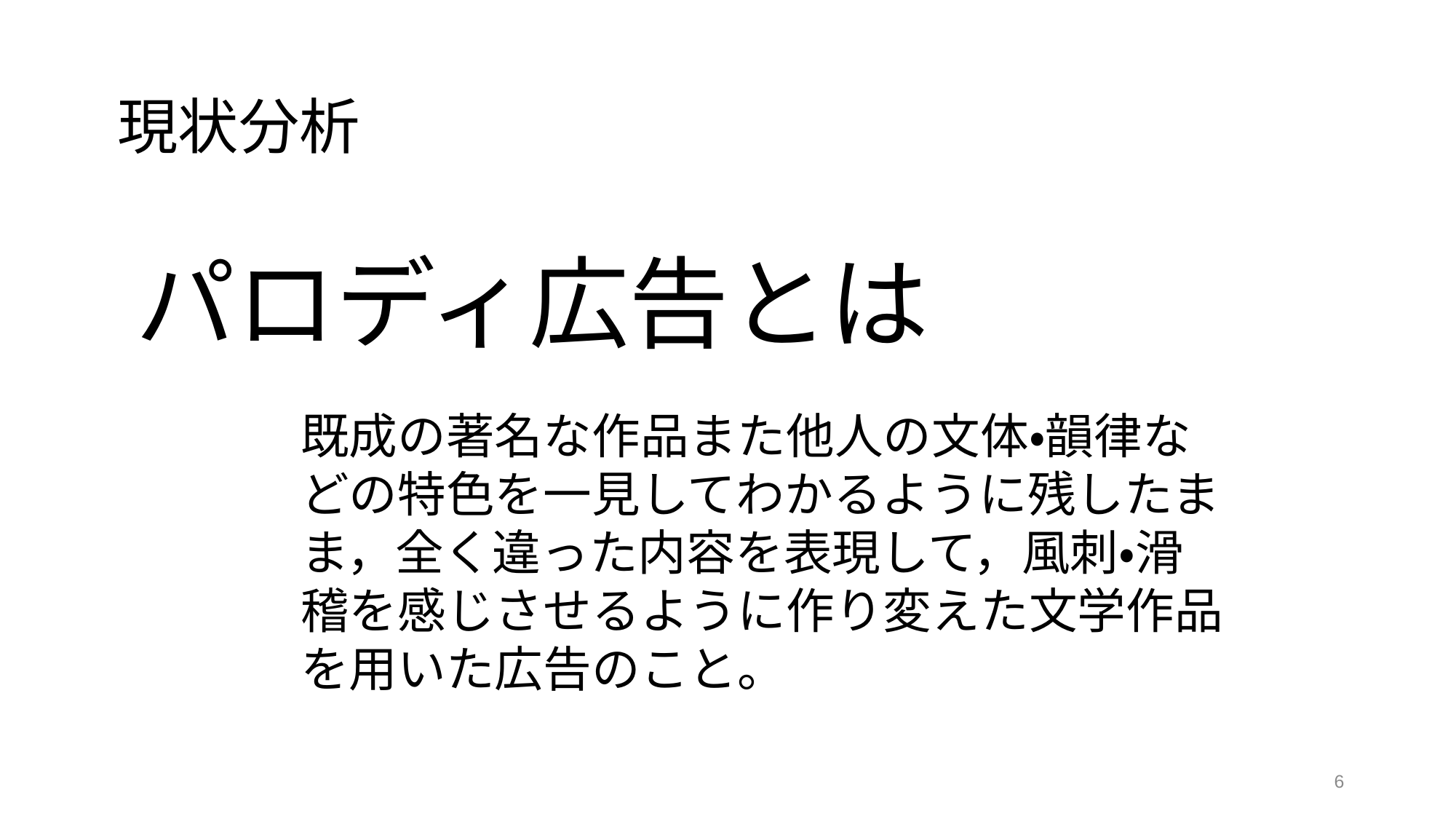

# 現状分析
パロディ広告とは
既成の著名な作品また他人の文体・韻律などの特色を一見してわかるように残したまま，全く違った内容を表現して，風刺・滑稽を感じさせるように作り変えた文学作品を用いた広告のこと。
6